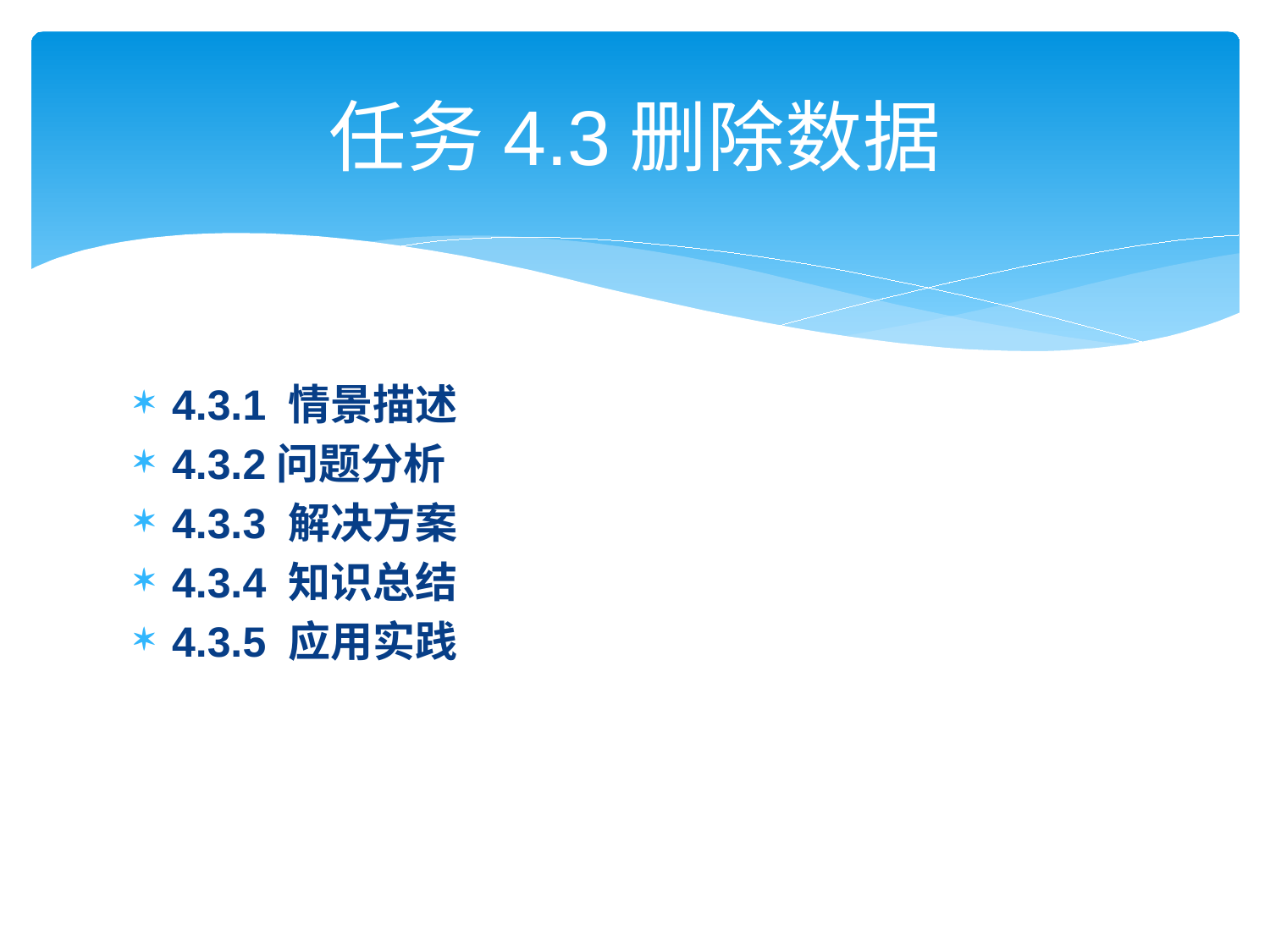

# 任务4.3删除数据
4.3.1 情景描述
4.3.2问题分析
4.3.3 解决方案
4.3.4 知识总结
4.3.5 应用实践